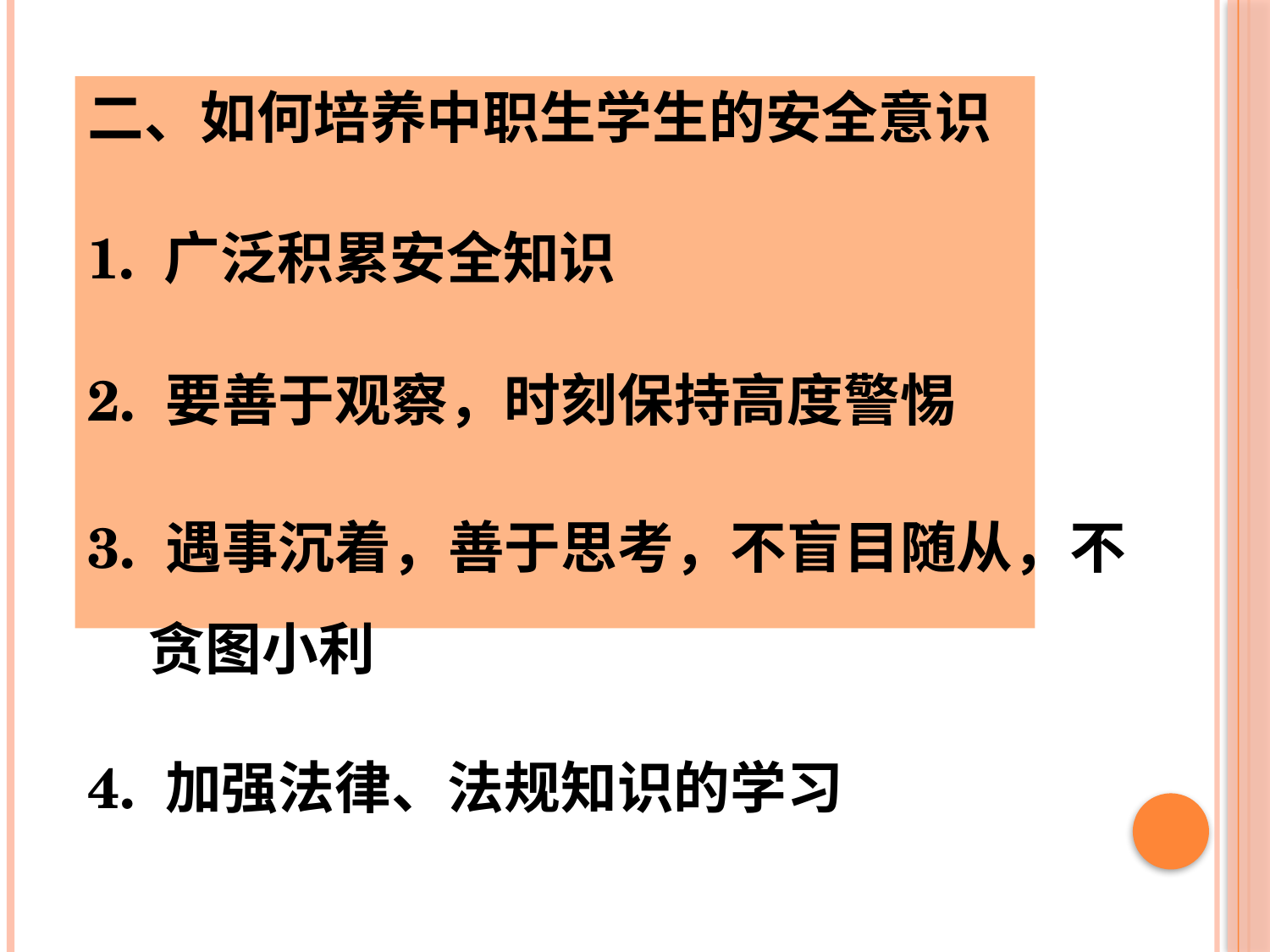

二、如何培养中职生学生的安全意识
1. 广泛积累安全知识
2. 要善于观察，时刻保持高度警惕
3. 遇事沉着，善于思考，不盲目随从，不贪图小利
4. 加强法律、法规知识的学习